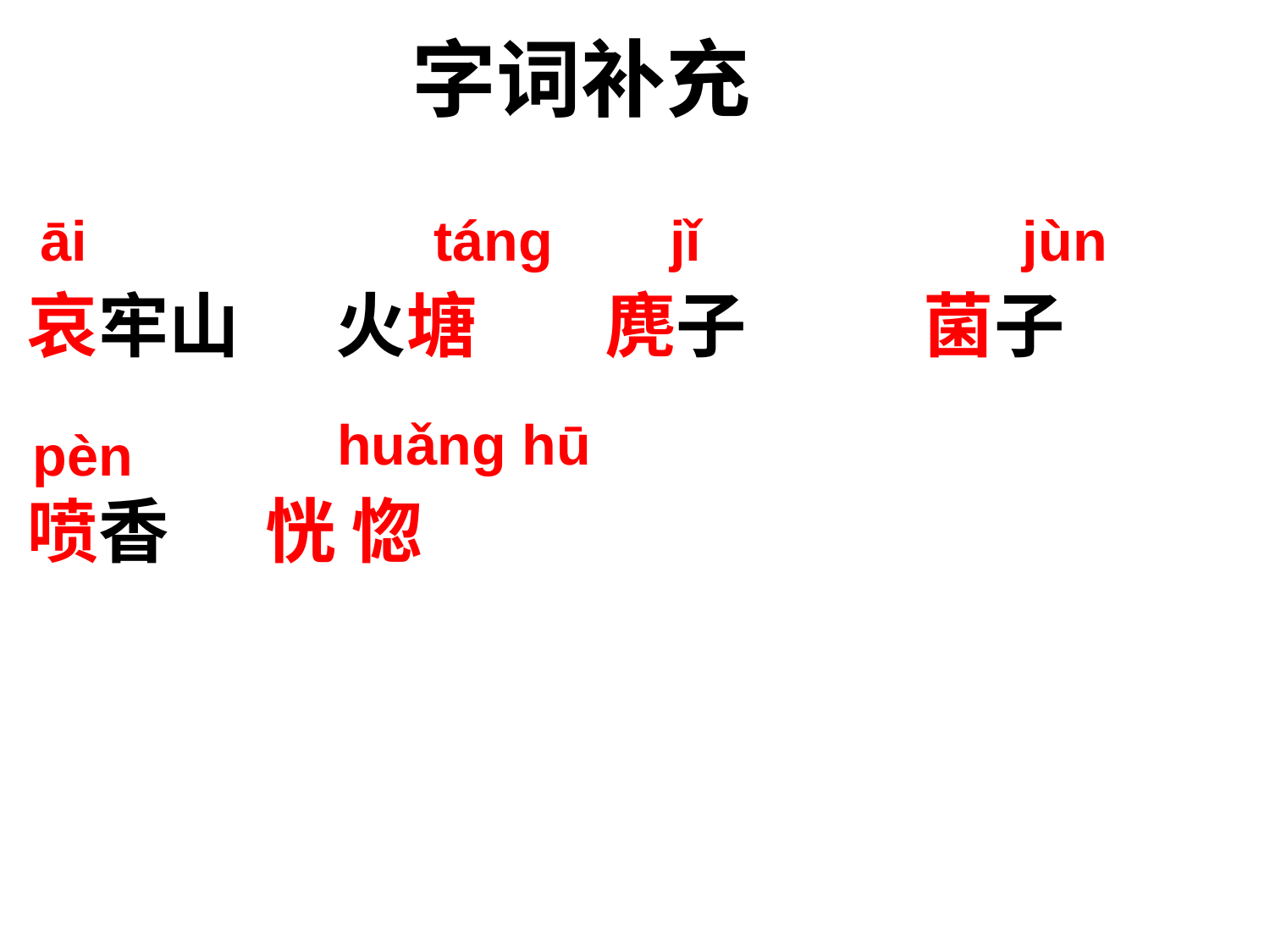

字词补充
āi
 táng
jǐ
jùn
哀牢山      火塘        麂子           菌子

喷香      恍 惚
huǎng hū
pèn